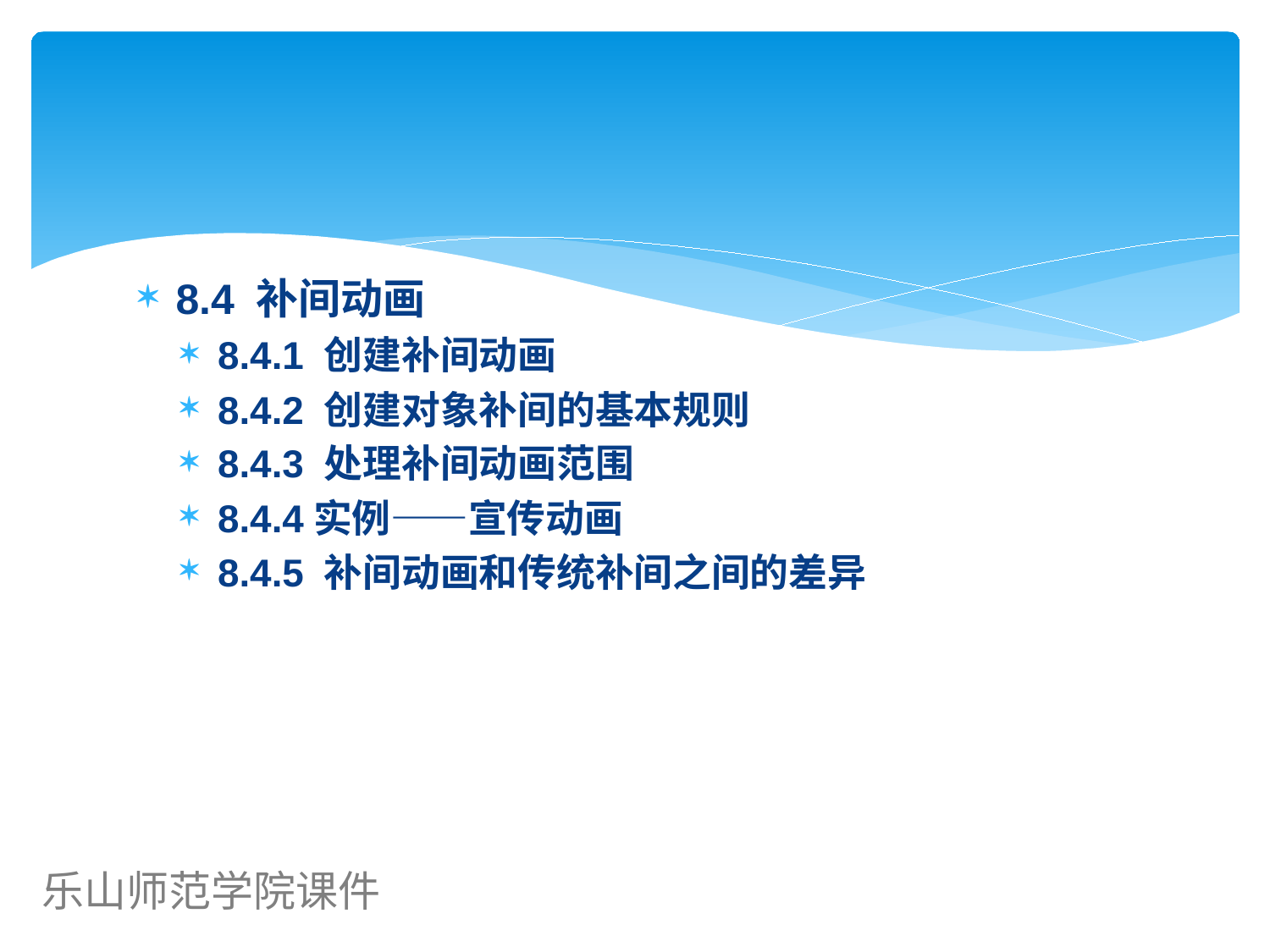

8.4 补间动画
8.4.1 创建补间动画
8.4.2 创建对象补间的基本规则
8.4.3 处理补间动画范围
8.4.4实例——宣传动画
8.4.5 补间动画和传统补间之间的差异